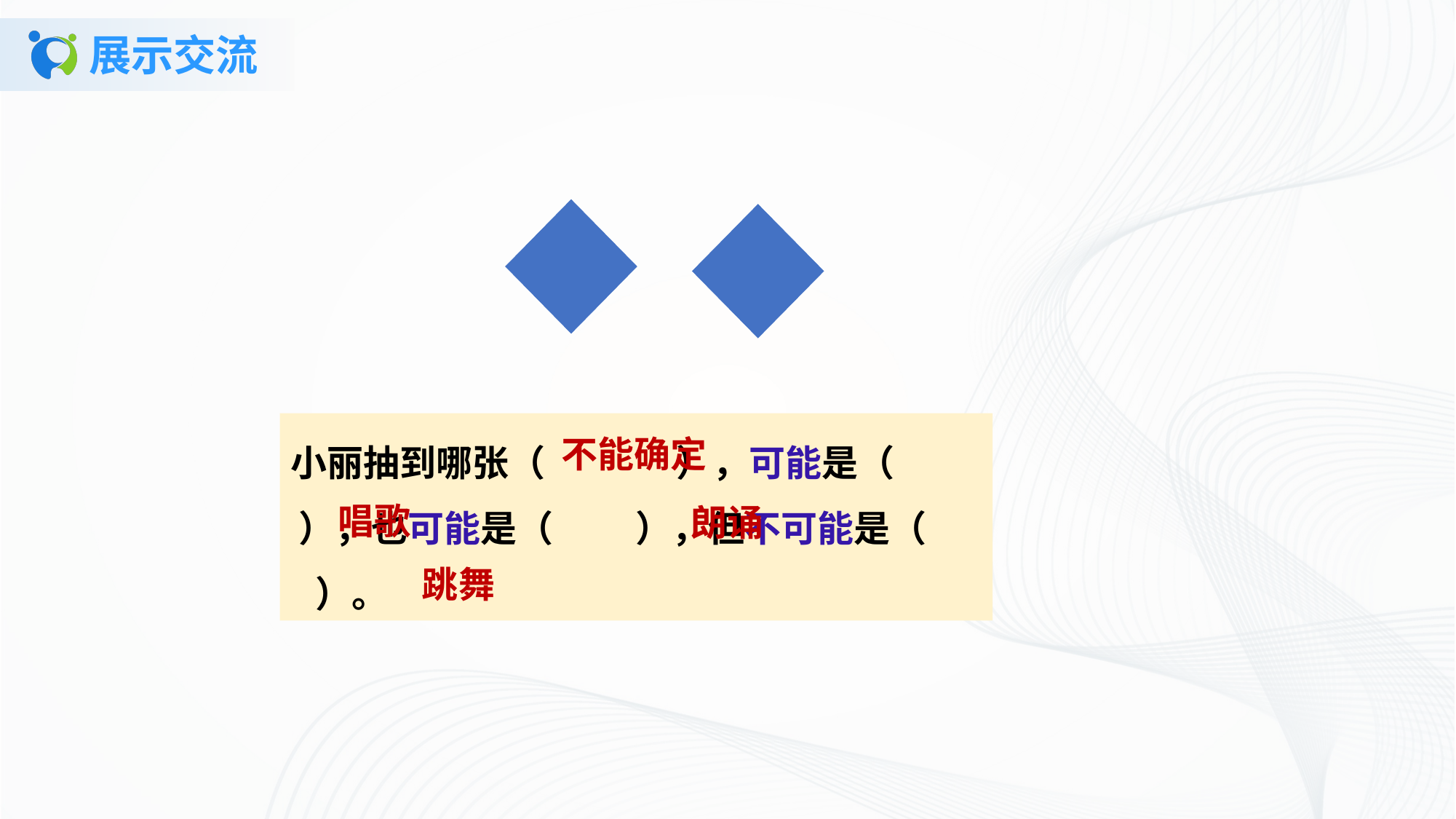

# 展示交流

小丽抽到哪张（                ），可能是（         ），也可能是（          ），但不可能是（          ）。
不能确定
唱歌
朗诵
跳舞